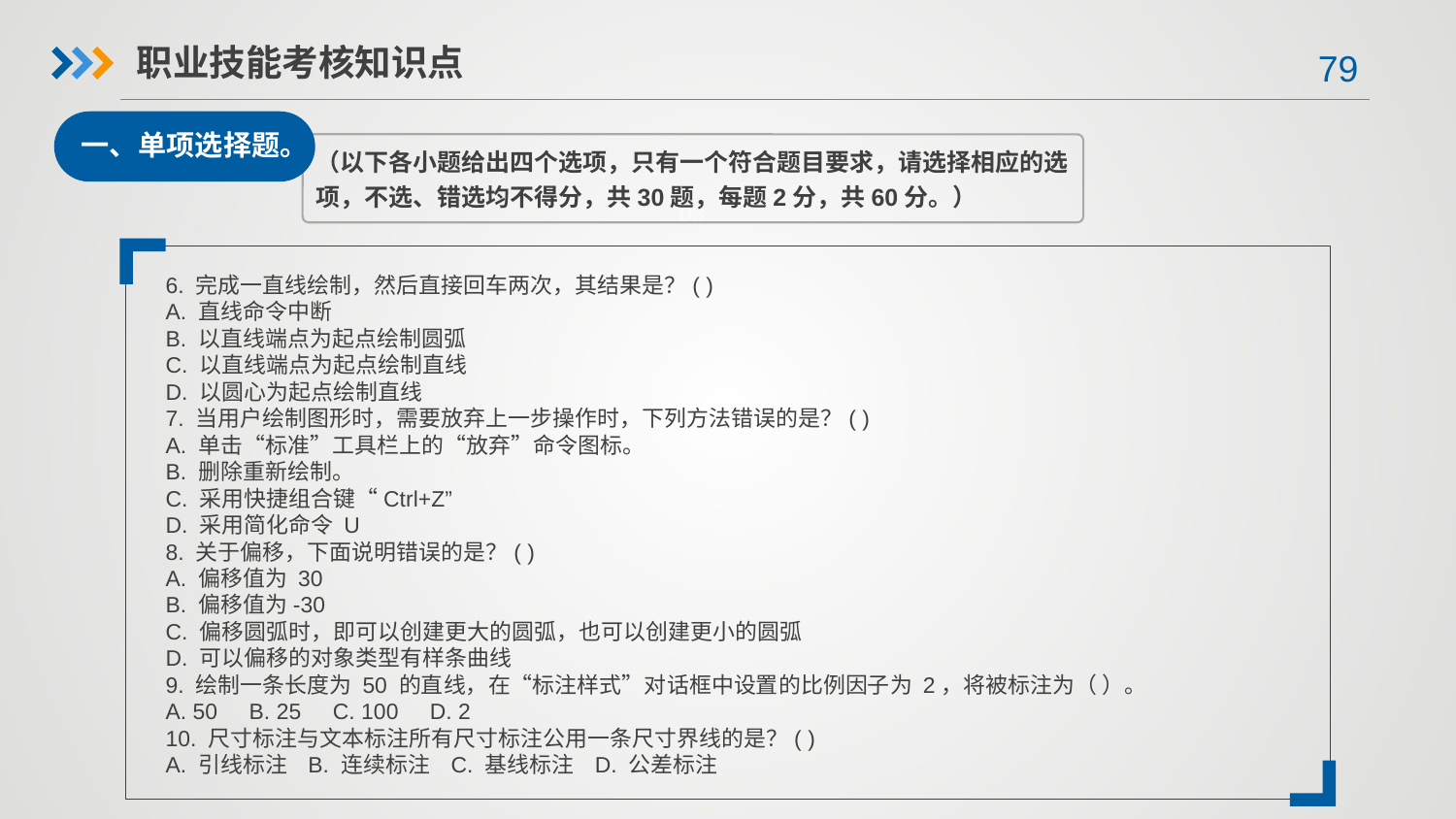

职业技能考核知识点

一、单项选择题。

（以下各小题给出四个选项，只有一个符合题目要求，请选择相应的选项，不选、错选均不得分，共30题，每题2分，共60分。）
03

6. 完成一直线绘制，然后直接回车两次，其结果是？( )
A. 直线命令中断
B. 以直线端点为起点绘制圆弧
C. 以直线端点为起点绘制直线
D. 以圆心为起点绘制直线
7. 当用户绘制图形时，需要放弃上一步操作时，下列方法错误的是？( )
A. 单击“标准”工具栏上的“放弃”命令图标。
B. 删除重新绘制。
C. 采用快捷组合键“Ctrl+Z”
D. 采用简化命令 U
8. 关于偏移，下面说明错误的是？( )
A. 偏移值为 30
B. 偏移值为-30
C. 偏移圆弧时，即可以创建更大的圆弧，也可以创建更小的圆弧
D. 可以偏移的对象类型有样条曲线
9. 绘制一条长度为 50 的直线，在“标注样式”对话框中设置的比例因子为 2，将被标注为（ ）。
A. 50     B. 25     C. 100     D. 2
10. 尺寸标注与文本标注所有尺寸标注公用一条尺寸界线的是？( )
A. 引线标注   B. 连续标注   C. 基线标注   D. 公差标注